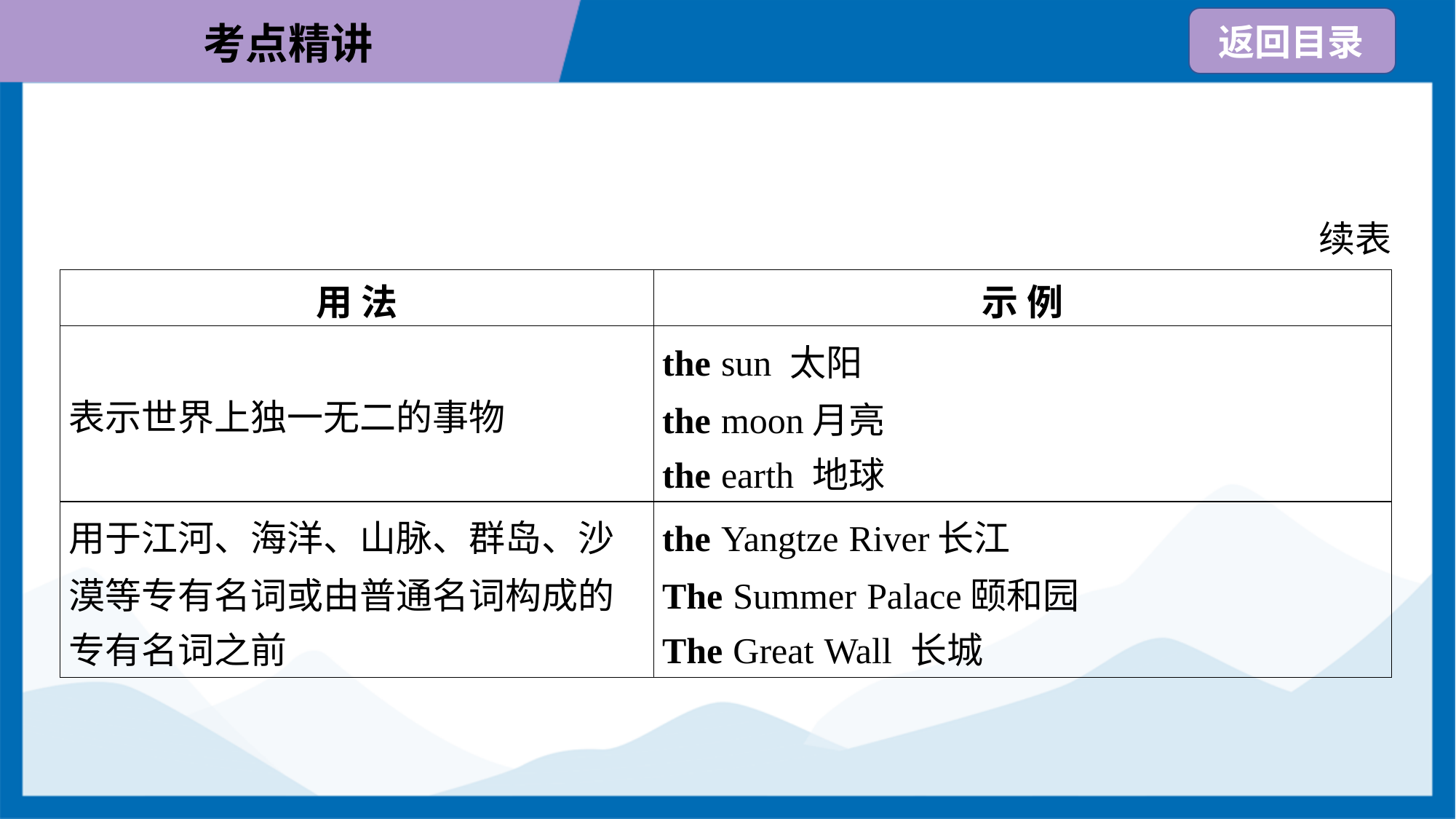

续表
| 用 法 | 示 例 |
| --- | --- |
| 表示世界上独一无二的事物 | the sun 太阳 the moon月亮 the earth 地球 |
| 用于江河、海洋、山脉、群岛、沙 漠等专有名词或由普通名词构成的 专有名词之前 | the Yangtze River长江 The Summer Palace颐和园 The Great Wall 长城 |